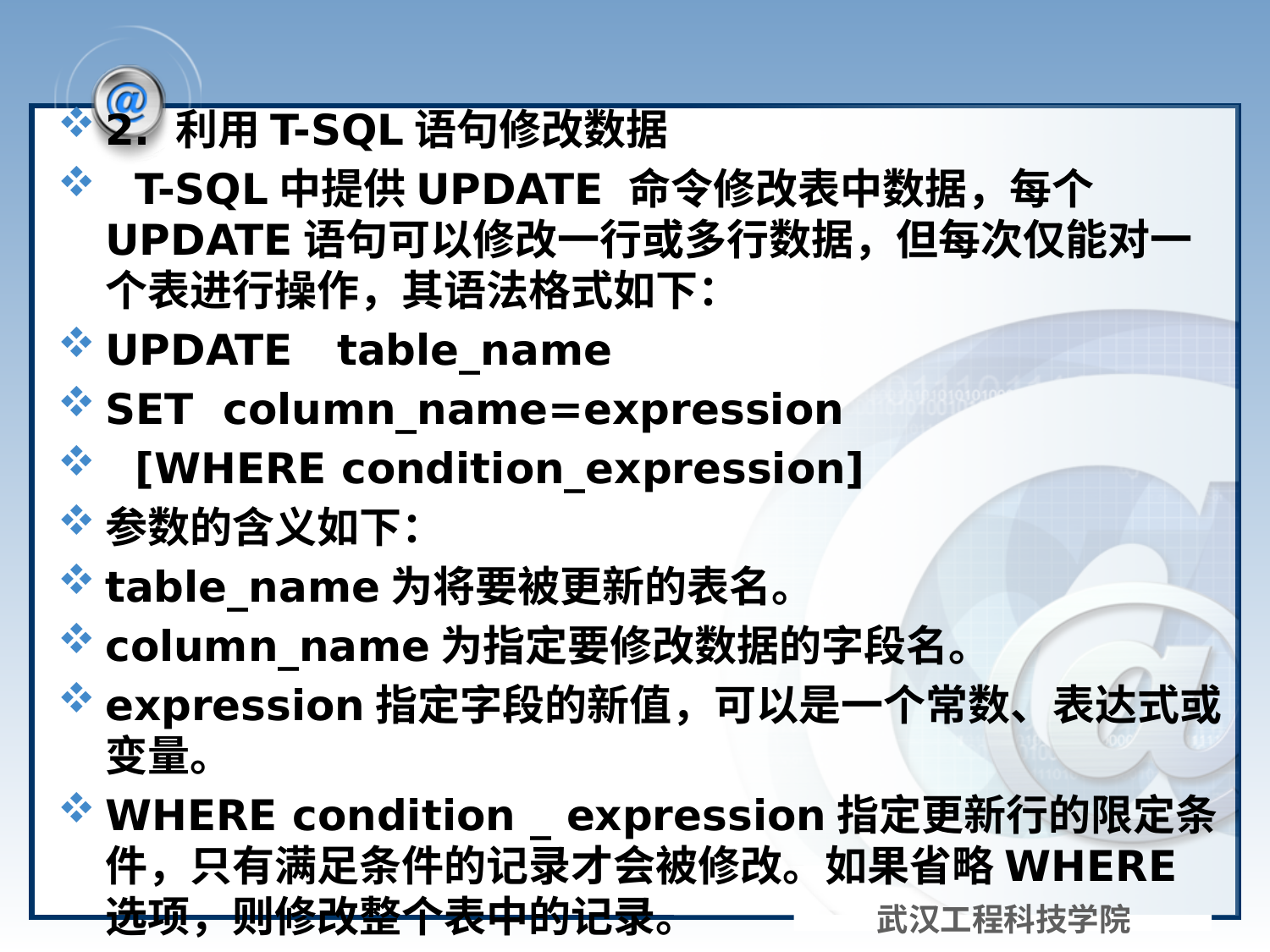

#
2. 利用T-SQL语句修改数据
  T-SQL中提供UPDATE 命令修改表中数据，每个UPDATE语句可以修改一行或多行数据，但每次仅能对一个表进行操作，其语法格式如下：
UPDATE   table_name
SET  column_name=expression
  [WHERE condition_expression]
参数的含义如下：
table_name为将要被更新的表名。
column_name为指定要修改数据的字段名。
expression指定字段的新值，可以是一个常数、表达式或变量。
WHERE condition _ expression指定更新行的限定条件，只有满足条件的记录才会被修改。如果省略WHERE选项，则修改整个表中的记录。
武汉工程科技学院